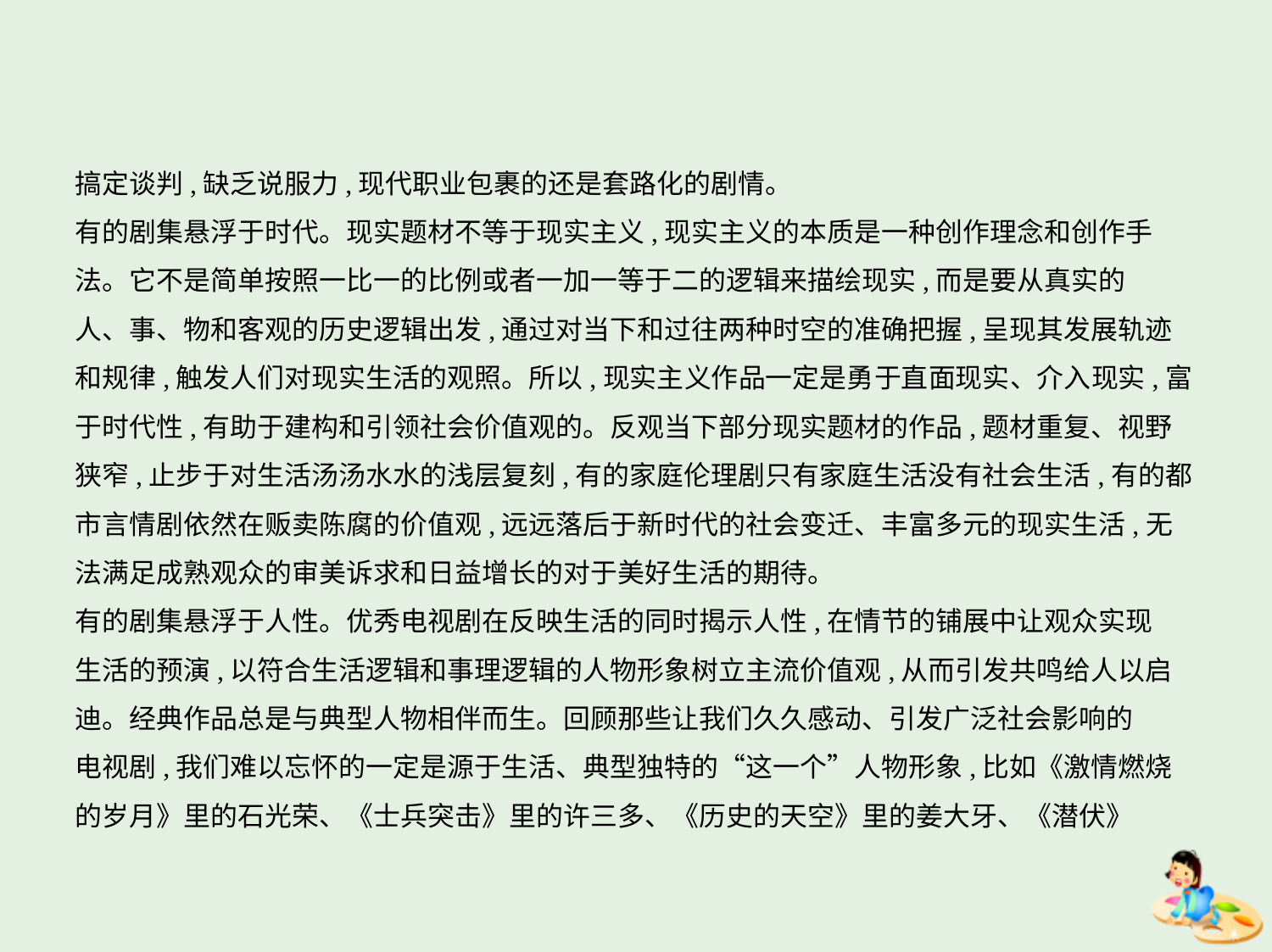

搞定谈判,缺乏说服力,现代职业包裹的还是套路化的剧情。
有的剧集悬浮于时代。现实题材不等于现实主义,现实主义的本质是一种创作理念和创作手
法。它不是简单按照一比一的比例或者一加一等于二的逻辑来描绘现实,而是要从真实的
人、事、物和客观的历史逻辑出发,通过对当下和过往两种时空的准确把握,呈现其发展轨迹
和规律,触发人们对现实生活的观照。所以,现实主义作品一定是勇于直面现实、介入现实,富
于时代性,有助于建构和引领社会价值观的。反观当下部分现实题材的作品,题材重复、视野
狭窄,止步于对生活汤汤水水的浅层复刻,有的家庭伦理剧只有家庭生活没有社会生活,有的都
市言情剧依然在贩卖陈腐的价值观,远远落后于新时代的社会变迁、丰富多元的现实生活,无
法满足成熟观众的审美诉求和日益增长的对于美好生活的期待。
有的剧集悬浮于人性。优秀电视剧在反映生活的同时揭示人性,在情节的铺展中让观众实现
生活的预演,以符合生活逻辑和事理逻辑的人物形象树立主流价值观,从而引发共鸣给人以启
迪。经典作品总是与典型人物相伴而生。回顾那些让我们久久感动、引发广泛社会影响的
电视剧,我们难以忘怀的一定是源于生活、典型独特的“这一个”人物形象,比如《激情燃烧
的岁月》里的石光荣、《士兵突击》里的许三多、《历史的天空》里的姜大牙、《潜伏》